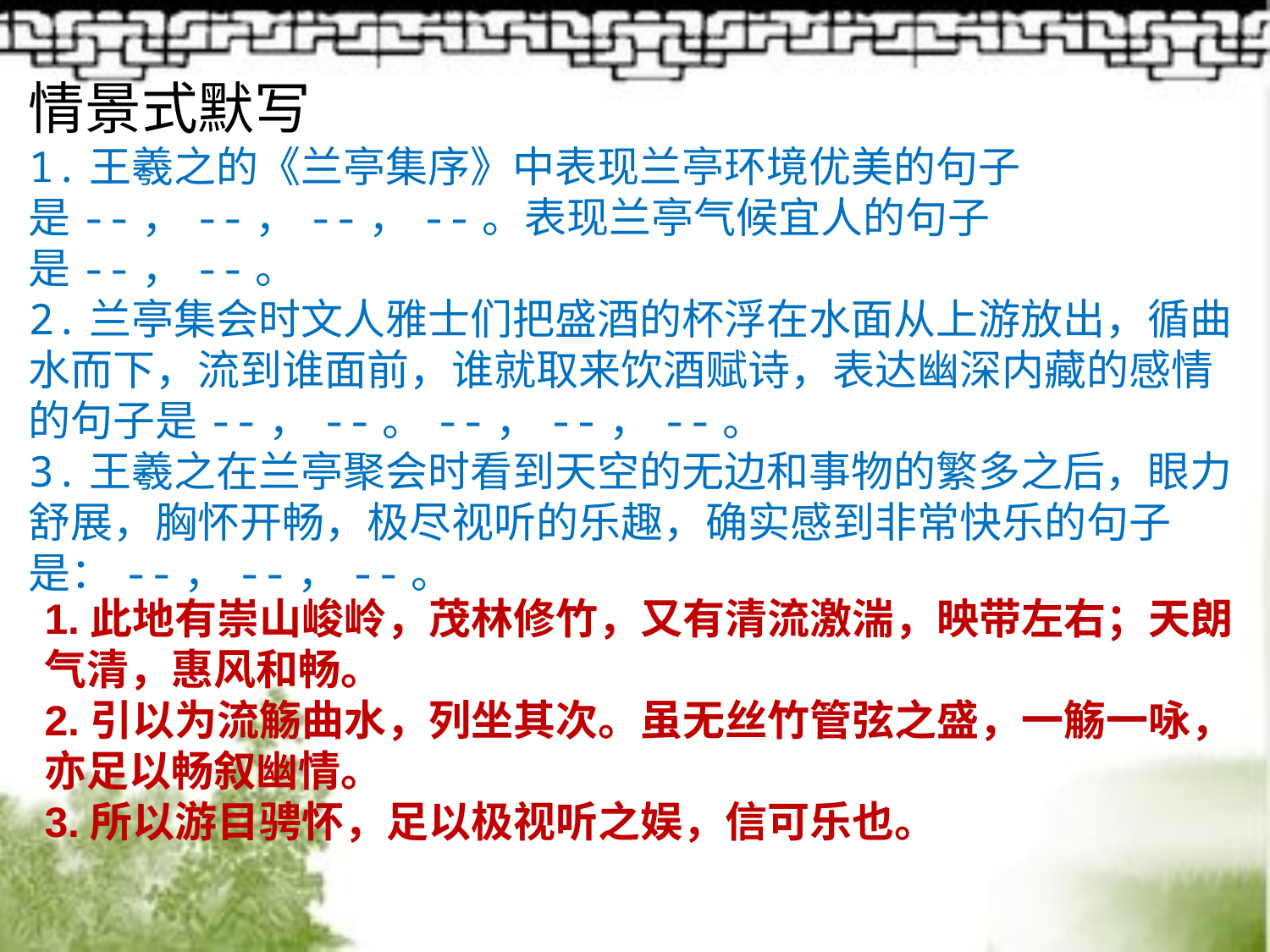

情景式默写
1.王羲之的《兰亭集序》中表现兰亭环境优美的句子是--，--，--，--。表现兰亭气候宜人的句子是--，--。
2.兰亭集会时文人雅士们把盛酒的杯浮在水面从上游放出，循曲水而下，流到谁面前，谁就取来饮酒赋诗，表达幽深内藏的感情的句子是--，--。--，--，--。
3.王羲之在兰亭聚会时看到天空的无边和事物的繁多之后，眼力舒展，胸怀开畅，极尽视听的乐趣，确实感到非常快乐的句子是：--，--，--。
1.此地有崇山峻岭，茂林修竹，又有清流激湍，映带左右；天朗气清，惠风和畅。
2.引以为流觞曲水，列坐其次。虽无丝竹管弦之盛，一觞一咏，亦足以畅叙幽情。
3.所以游目骋怀，足以极视听之娱，信可乐也。